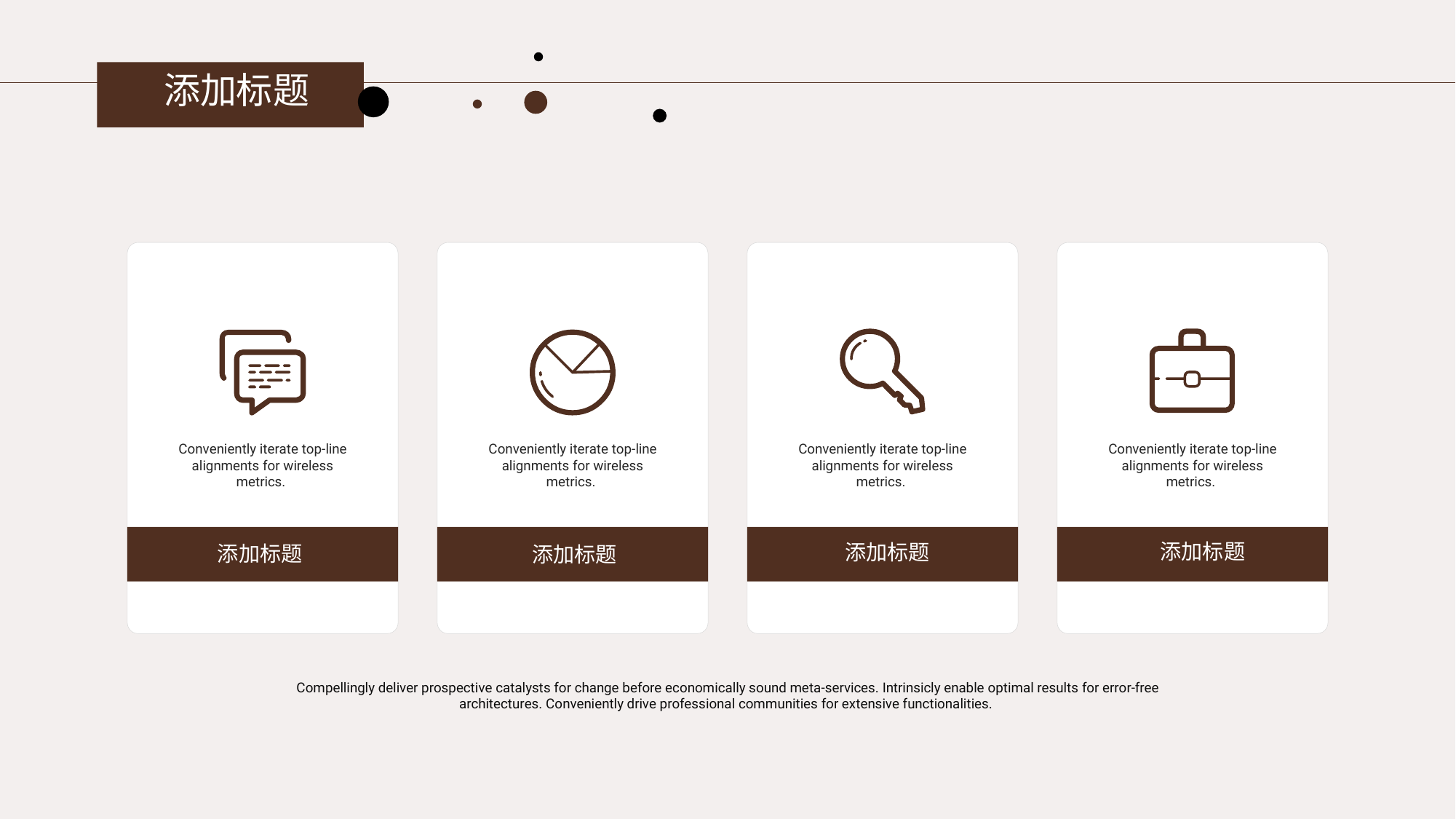

添加标题

Conveniently iterate top-line alignments for wireless metrics.

添加标题

Conveniently iterate top-line alignments for wireless metrics.

添加标题

Conveniently iterate top-line alignments for wireless metrics.

添加标题

Conveniently iterate top-line alignments for wireless metrics.

添加标题
Compellingly deliver prospective catalysts for change before economically sound meta-services. Intrinsicly enable optimal results for error-free architectures. Conveniently drive professional communities for extensive functionalities.